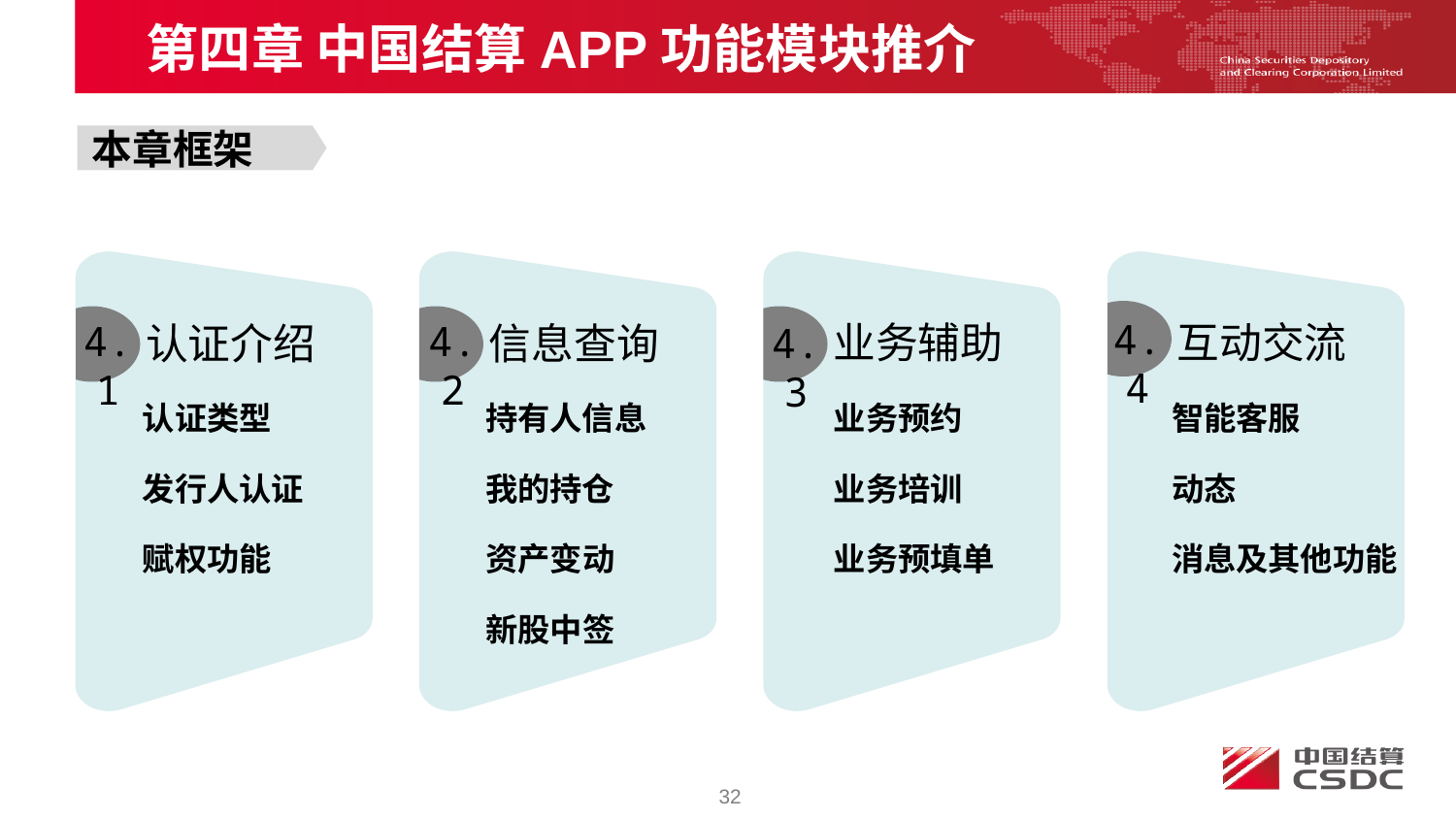

第四章 中国结算APP功能模块推介
本章框架

业务辅助
互动交流
认证介绍
信息查询
4.4
4.1
4.2
4.3
认证类型

发行人认证

赋权功能

持有人信息

我的持仓

资产变动

新股中签

业务预约

业务培训

业务预填单

智能客服

动态

消息及其他功能
32